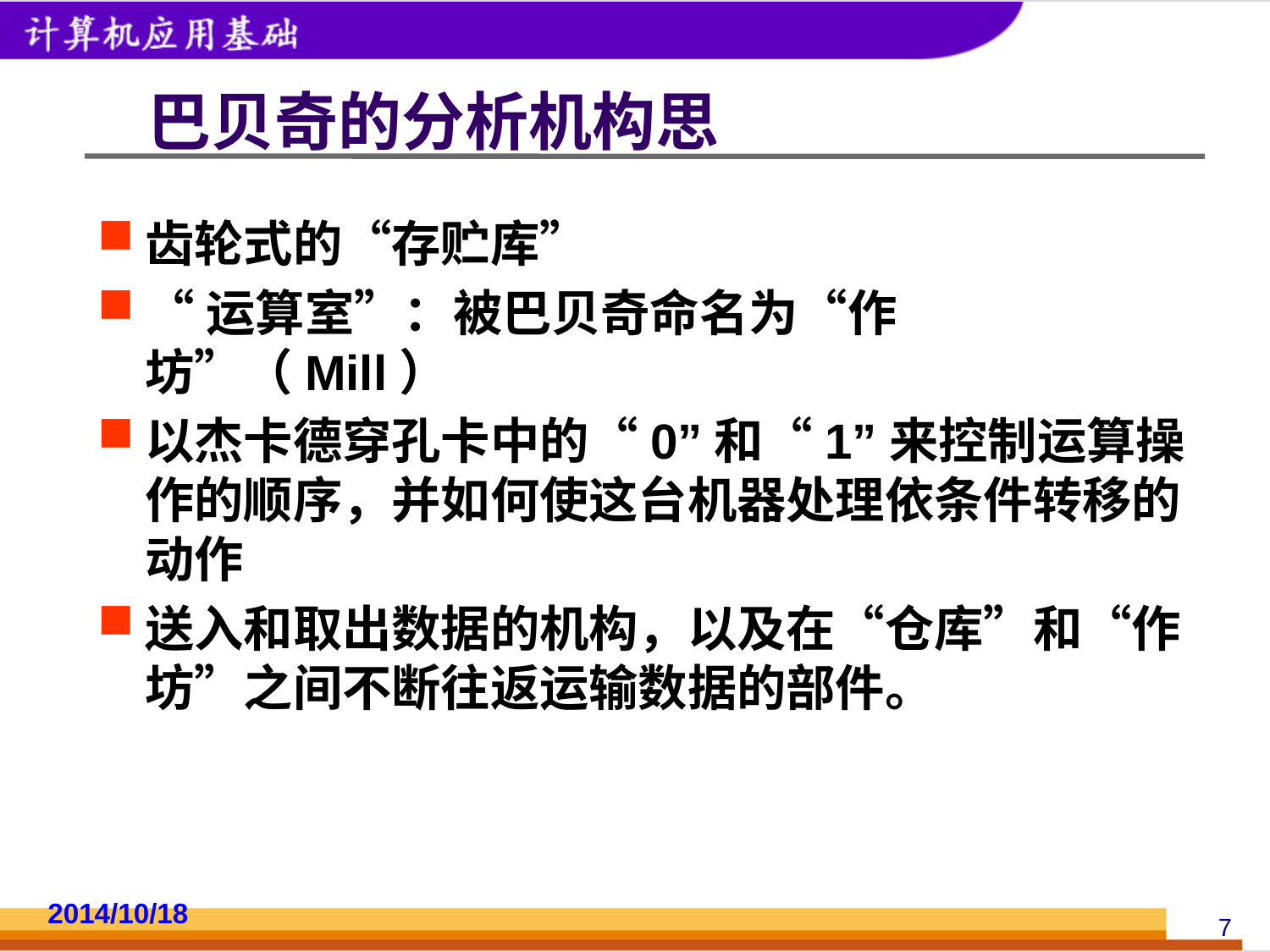

# 巴贝奇的分析机构思
齿轮式的“存贮库”
“运算室”：被巴贝奇命名为“作坊”（Mill）
以杰卡德穿孔卡中的“0”和“1”来控制运算操作的顺序，并如何使这台机器处理依条件转移的动作
送入和取出数据的机构，以及在“仓库”和“作坊”之间不断往返运输数据的部件。
2014/10/18